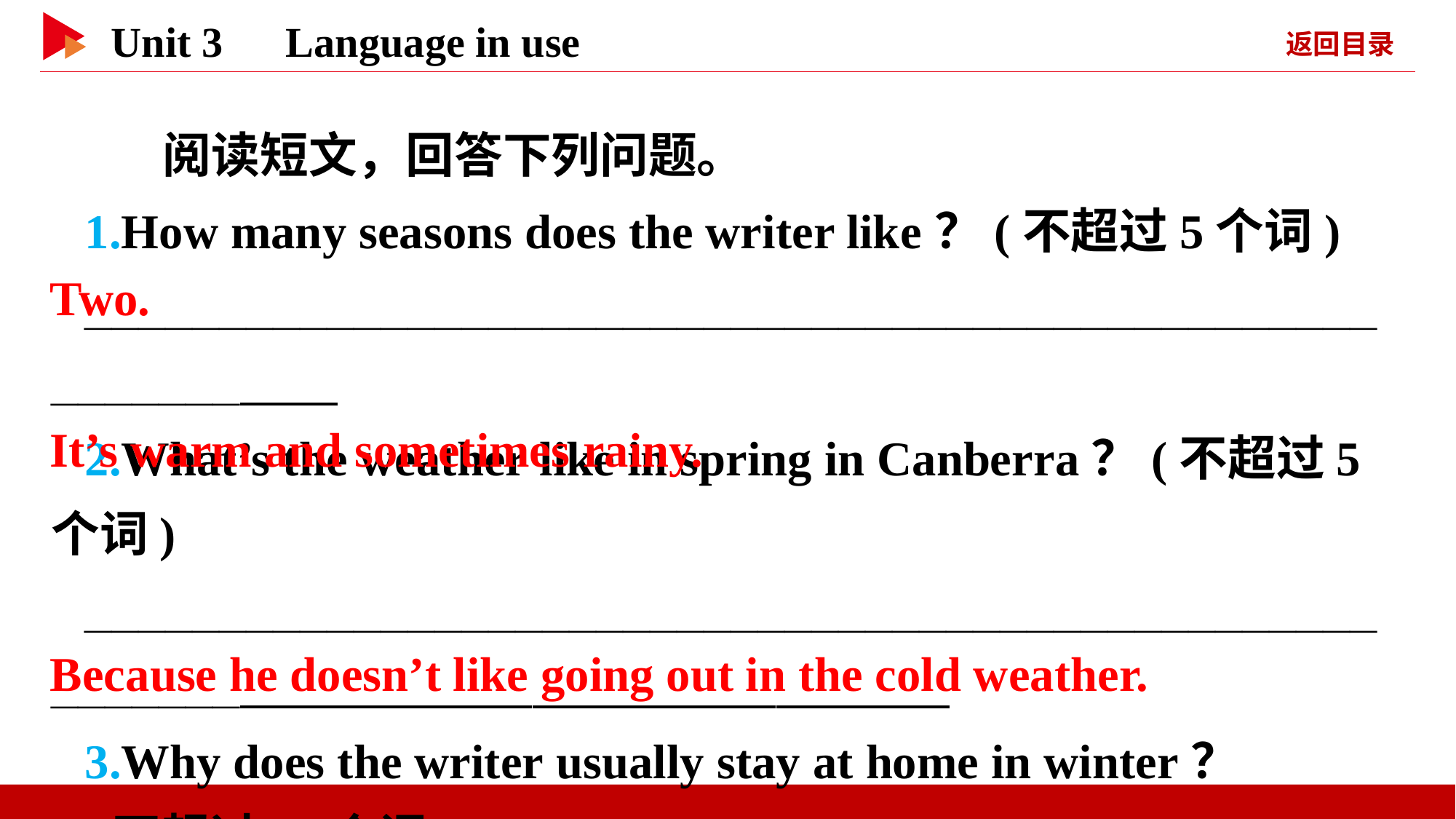

阅读短文，回答下列问题。
1.How many seasons does the writer like？(不超过5个词)
_______________________________________________________
2.What’s the weather like in spring in Canberra？(不超过5个词)
_______________________________________________________
3.Why does the writer usually stay at home in winter？
(不超过10个词)
_______________________________________________________
Two.
It’s warm and sometimes rainy.
Because he doesn’t like going out in the cold weather.